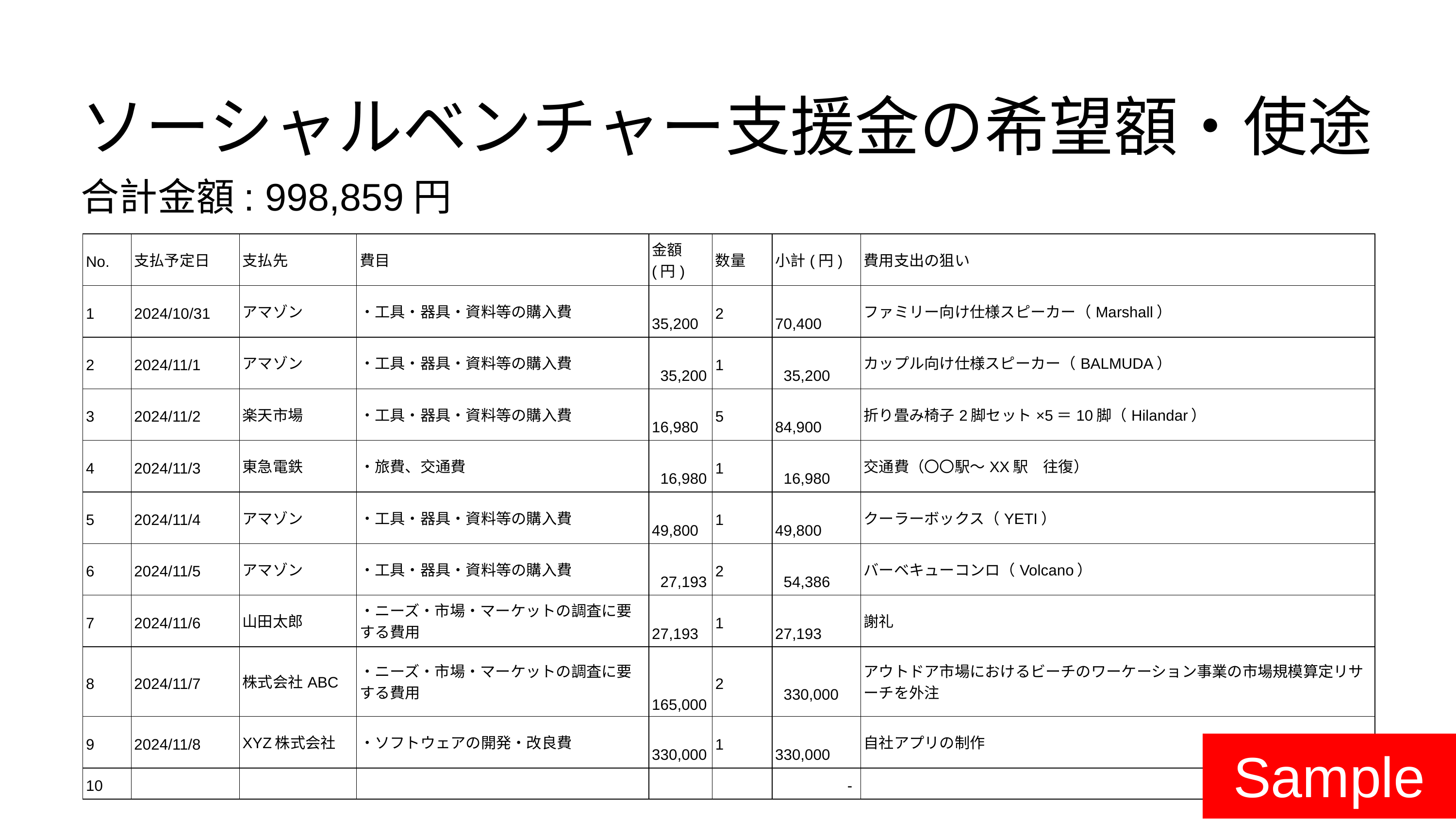

ソーシャルベンチャー支援金の希望額・使途
合計金額: 998,859円

| No. | 支払予定日 | 支払先 | 費目 | 金額(円) | 数量 | 小計(円) | 費用支出の狙い |
| --- | --- | --- | --- | --- | --- | --- | --- |
| 1 | 2024/10/31 | アマゾン | ・工具・器具・資料等の購入費 | 35,200 | 2 | 70,400 | ファミリー向け仕様スピーカー（Marshall） |
| 2 | 2024/11/1 | アマゾン | ・工具・器具・資料等の購入費 | 35,200 | 1 | 35,200 | カップル向け仕様スピーカー（BALMUDA） |
| 3 | 2024/11/2 | 楽天市場 | ・工具・器具・資料等の購入費 | 16,980 | 5 | 84,900 | 折り畳み椅子2脚セット×5＝10脚（Hilandar） |
| 4 | 2024/11/3 | 東急電鉄 | ・旅費、交通費 | 16,980 | 1 | 16,980 | 交通費（〇〇駅〜XX駅　往復） |
| 5 | 2024/11/4 | アマゾン | ・工具・器具・資料等の購入費 | 49,800 | 1 | 49,800 | クーラーボックス（YETI） |
| 6 | 2024/11/5 | アマゾン | ・工具・器具・資料等の購入費 | 27,193 | 2 | 54,386 | バーベキューコンロ（Volcano） |
| 7 | 2024/11/6 | 山田太郎 | ・ニーズ・市場・マーケットの調査に要する費用 | 27,193 | 1 | 27,193 | 謝礼 |
| 8 | 2024/11/7 | 株式会社ABC | ・ニーズ・市場・マーケットの調査に要する費用 | 165,000 | 2 | 330,000 | アウトドア市場におけるビーチのワーケーション事業の市場規模算定リサーチを外注 |
| 9 | 2024/11/8 | XYZ株式会社 | ・ソフトウェアの開発・改良費 | 330,000 | 1 | 330,000 | 自社アプリの制作 |
| 10 |  |  |  |  |  | - |  |

Sample